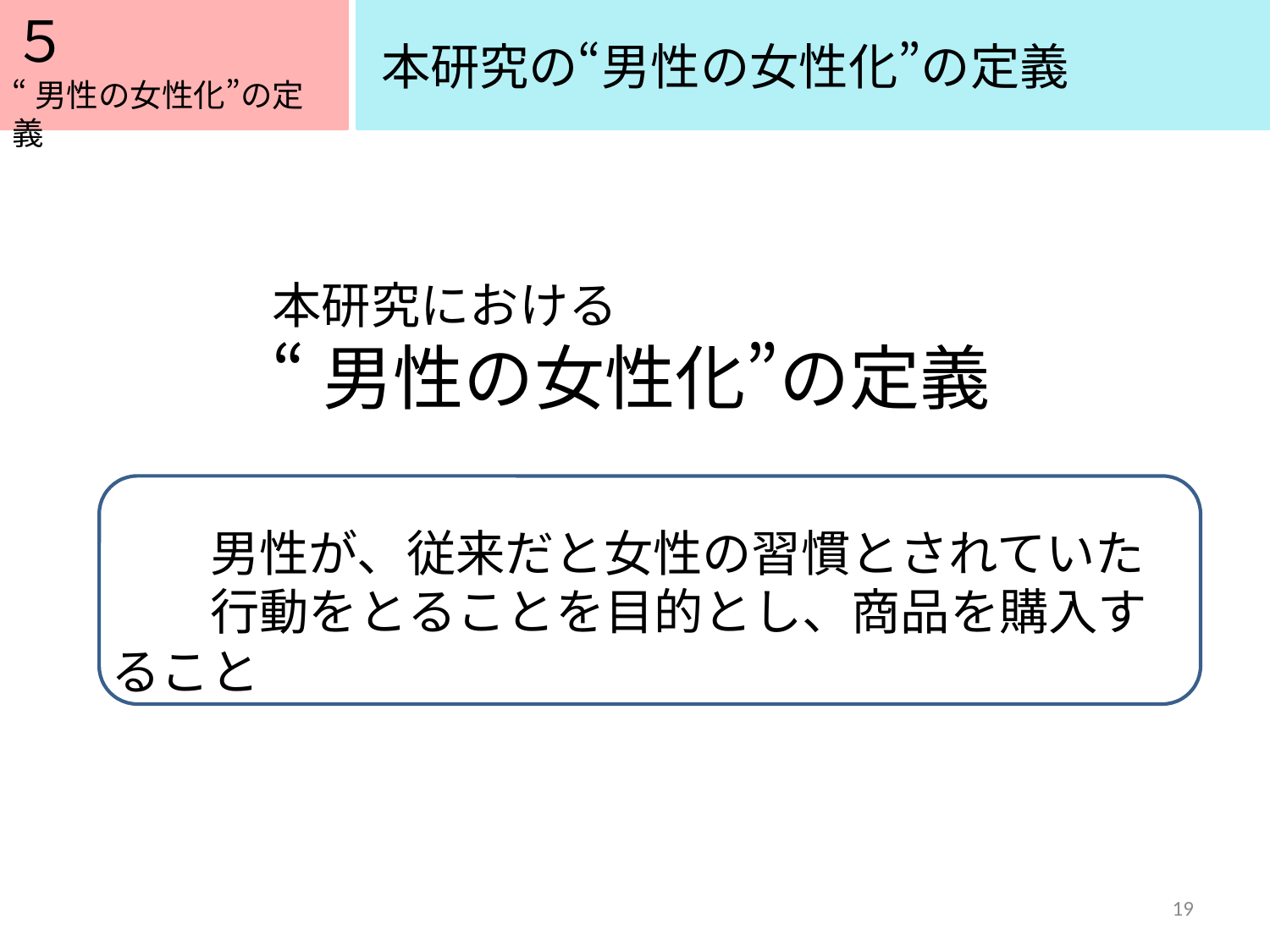

５
５

本研究の“男性の女性化”の定義
“男性の女性化”の定義

本研究における
“男性の女性化”の定義

　　男性が、従来だと女性の習慣とされていた
　　行動をとることを目的とし、商品を購入すること
19